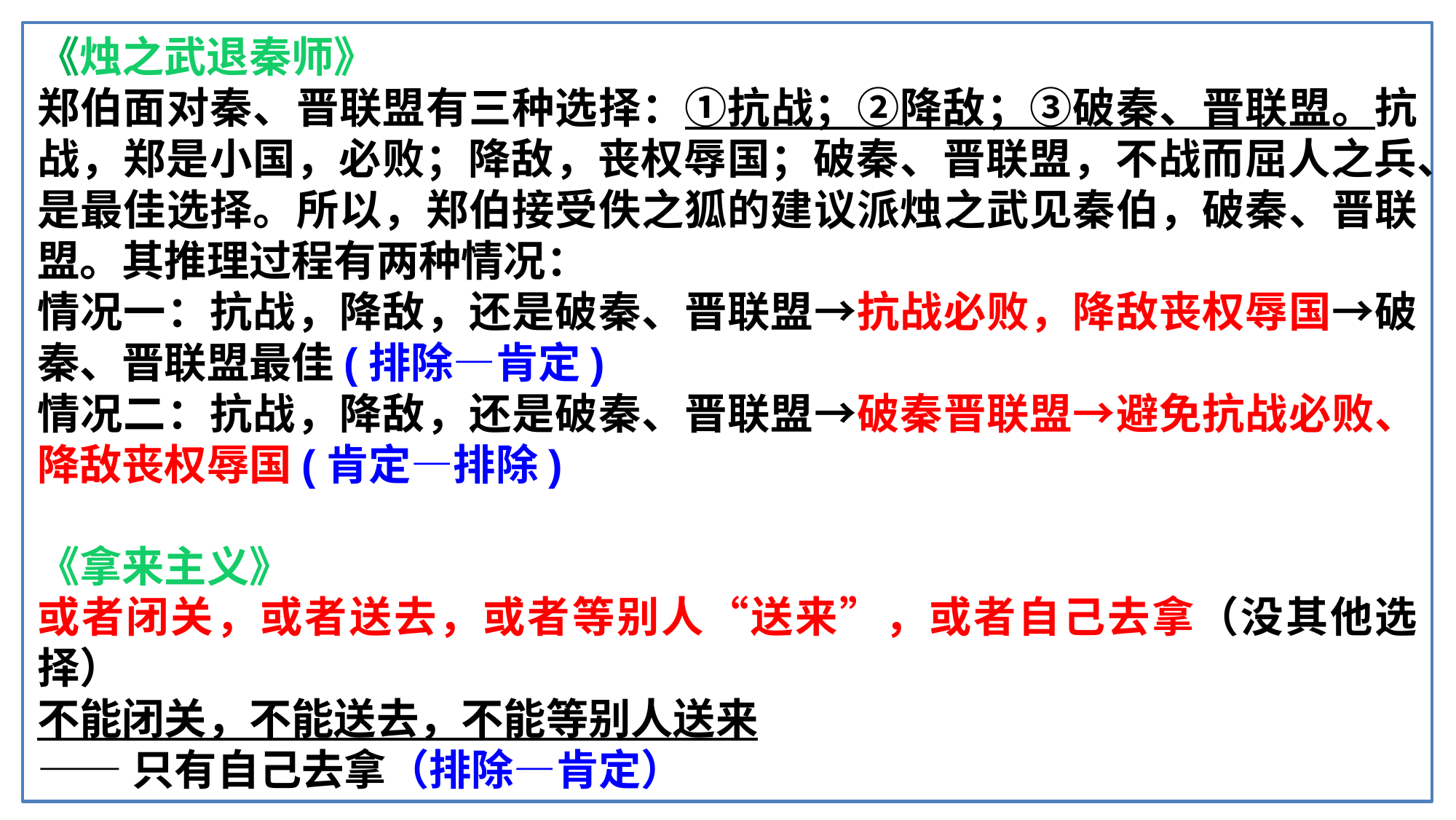

《烛之武退秦师》
郑伯面对秦、晋联盟有三种选择：①抗战；②降敌；③破秦、晋联盟。抗战，郑是小国，必败；降敌，丧权辱国；破秦、晋联盟，不战而屈人之兵、是最佳选择。所以，郑伯接受佚之狐的建议派烛之武见秦伯，破秦、晋联盟。其推理过程有两种情况：
情况一：抗战，降敌，还是破秦、晋联盟→抗战必败，降敌丧权辱国→破秦、晋联盟最佳(排除—肯定)
情况二：抗战，降敌，还是破秦、晋联盟→破秦晋联盟→避免抗战必败、降敌丧权辱国(肯定—排除)

《拿来主义》
或者闭关，或者送去，或者等别人“送来”，或者自己去拿（没其他选择）
不能闭关，不能送去，不能等别人送来
——只有自己去拿（排除—肯定）